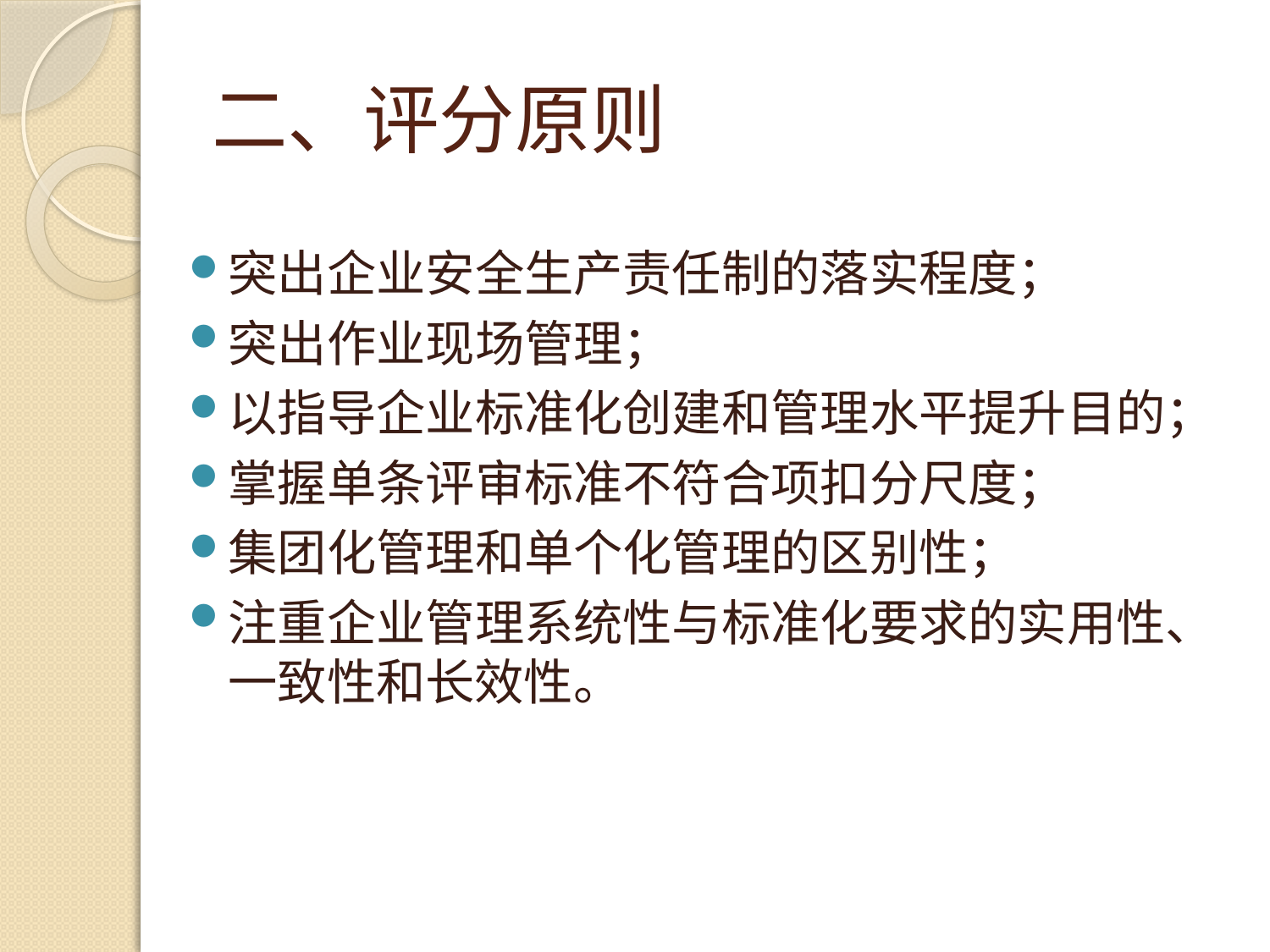

# 二、评分原则
突出企业安全生产责任制的落实程度；
突出作业现场管理；
以指导企业标准化创建和管理水平提升目的；
掌握单条评审标准不符合项扣分尺度；
集团化管理和单个化管理的区别性；
注重企业管理系统性与标准化要求的实用性、一致性和长效性。